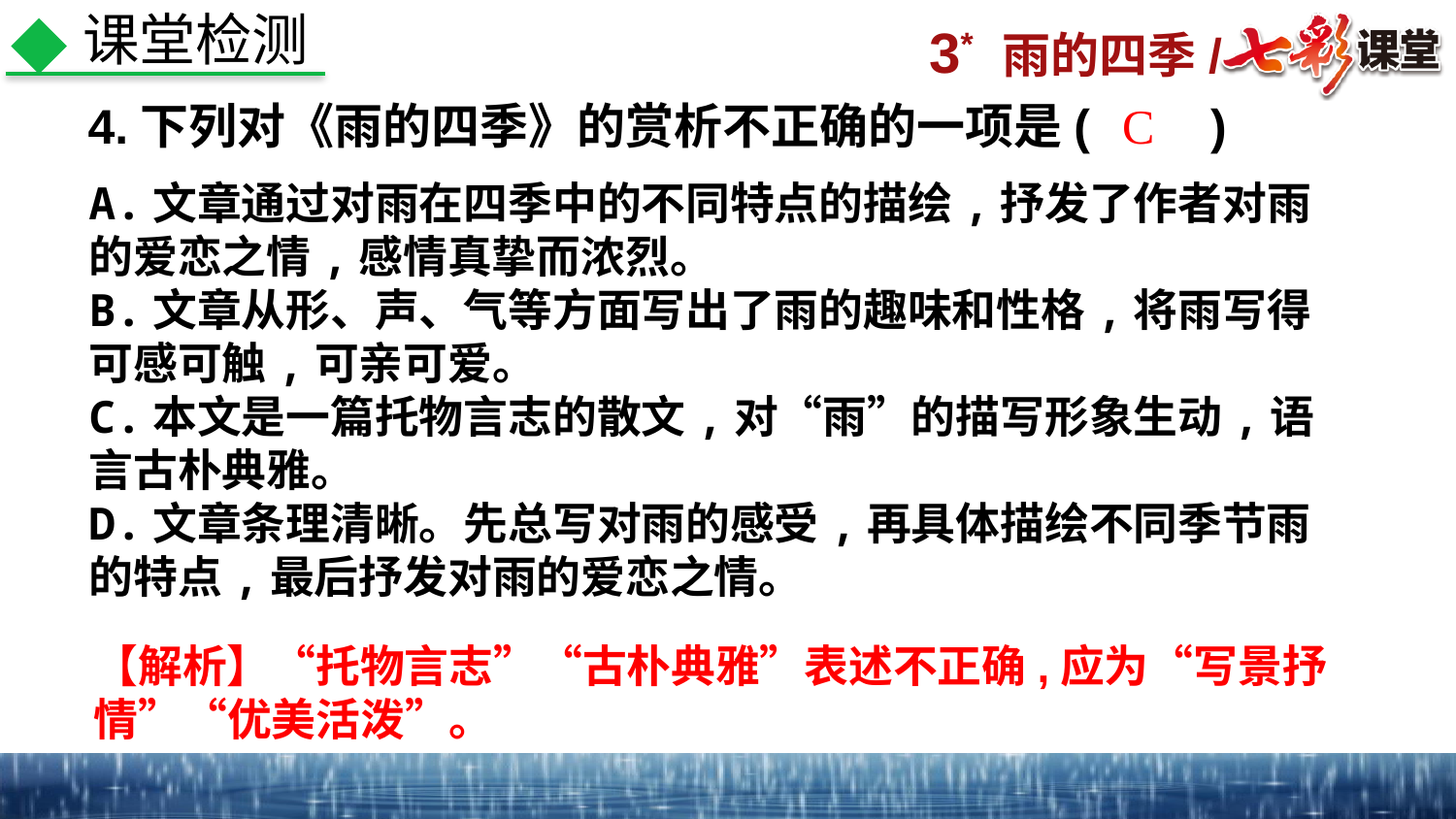

课堂检测

4.下列对《雨的四季》的赏析不正确的一项是(　　)
C
A.文章通过对雨在四季中的不同特点的描绘,抒发了作者对雨的爱恋之情,感情真挚而浓烈。
B.文章从形、声、气等方面写出了雨的趣味和性格,将雨写得可感可触,可亲可爱。
C.本文是一篇托物言志的散文,对“雨”的描写形象生动,语言古朴典雅。
D.文章条理清晰。先总写对雨的感受,再具体描绘不同季节雨的特点,最后抒发对雨的爱恋之情。
【解析】“托物言志”“古朴典雅”表述不正确,应为“写景抒情”“优美活泼”。